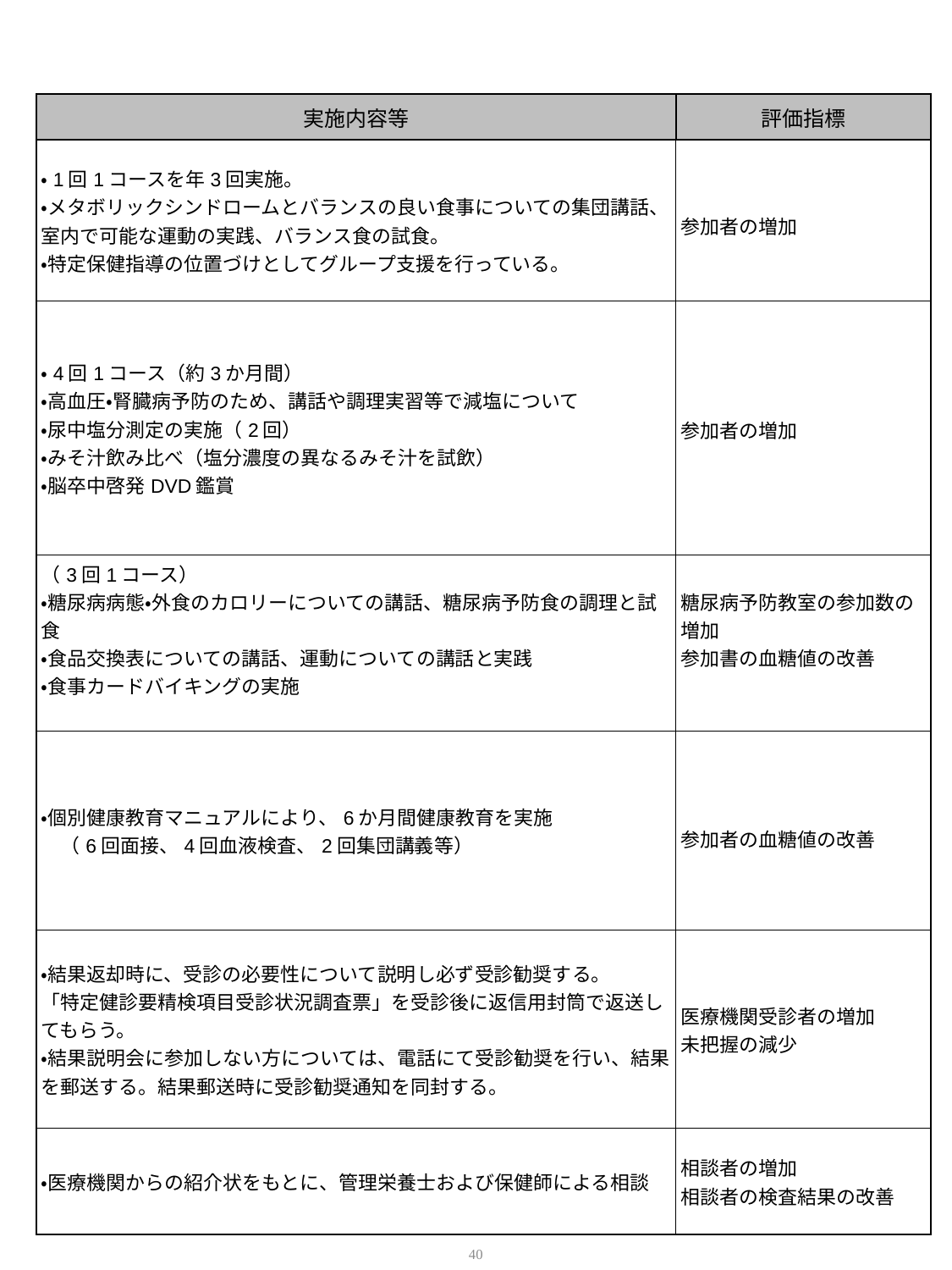

| 実施内容等 | 評価指標 |
| --- | --- |
| ・1回1コースを年3回実施。 ・メタボリックシンドロームとバランスの良い食事についての集団講話、室内で可能な運動の実践、バランス食の試食。 ・特定保健指導の位置づけとしてグループ支援を行っている。 | 参加者の増加 |
| ・4回1コース（約3か月間） ・高血圧・腎臓病予防のため、講話や調理実習等で減塩について ・尿中塩分測定の実施（2回） ・みそ汁飲み比べ（塩分濃度の異なるみそ汁を試飲） ・脳卒中啓発DVD鑑賞 | 参加者の増加 |
| （3回1コース） ・糖尿病病態・外食のカロリーについての講話、糖尿病予防食の調理と試食 ・食品交換表についての講話、運動についての講話と実践 ・食事カードバイキングの実施 | 糖尿病予防教室の参加数の増加 参加書の血糖値の改善 |
| ・個別健康教育マニュアルにより、6か月間健康教育を実施 　（6回面接、4回血液検査、2回集団講義等） | 参加者の血糖値の改善 |
| ・結果返却時に、受診の必要性について説明し必ず受診勧奨する。 「特定健診要精検項目受診状況調査票」を受診後に返信用封筒で返送してもらう。 ・結果説明会に参加しない方については、電話にて受診勧奨を行い、結果を郵送する。結果郵送時に受診勧奨通知を同封する。 | 医療機関受診者の増加 未把握の減少 |
| ・医療機関からの紹介状をもとに、管理栄養士および保健師による相談 | 相談者の増加 相談者の検査結果の改善 |
40